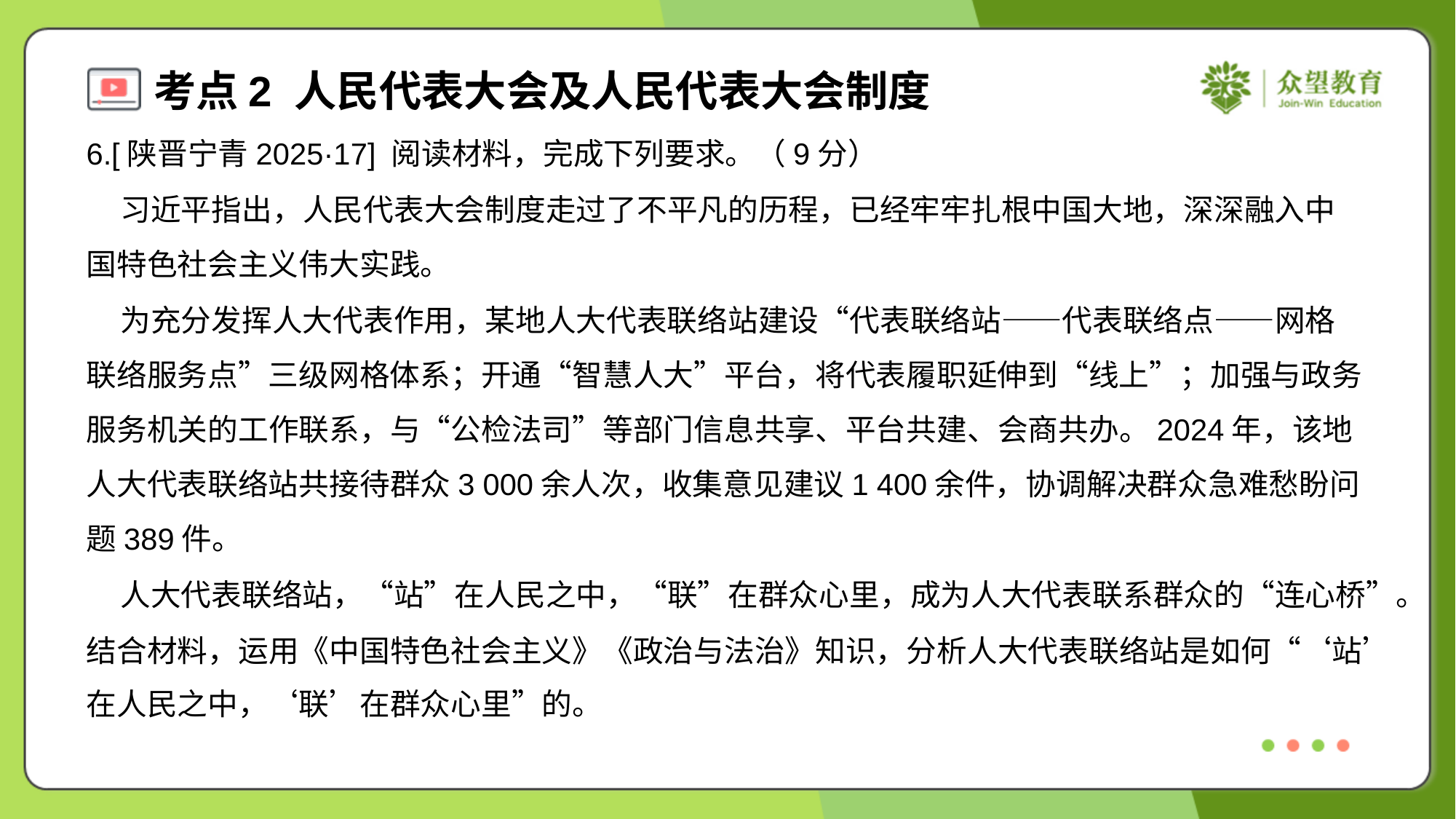

6.[陕晋宁青2025·17] 阅读材料，完成下列要求。（9分）
    习近平指出，人民代表大会制度走过了不平凡的历程，已经牢牢扎根中国大地，深深融入中
国特色社会主义伟大实践。
    为充分发挥人大代表作用，某地人大代表联络站建设“代表联络站——代表联络点——网格
联络服务点”三级网格体系；开通“智慧人大”平台，将代表履职延伸到“线上”；加强与政务
服务机关的工作联系，与“公检法司”等部门信息共享、平台共建、会商共办。2024年，该地
人大代表联络站共接待群众3 000余人次，收集意见建议1 400余件，协调解决群众急难愁盼问
题389件。
    人大代表联络站，“站”在人民之中，“联”在群众心里，成为人大代表联系群众的“连心桥”。
结合材料，运用《中国特色社会主义》《政治与法治》知识，分析人大代表联络站是如何“‘站’
在人民之中，‘联’在群众心里”的。